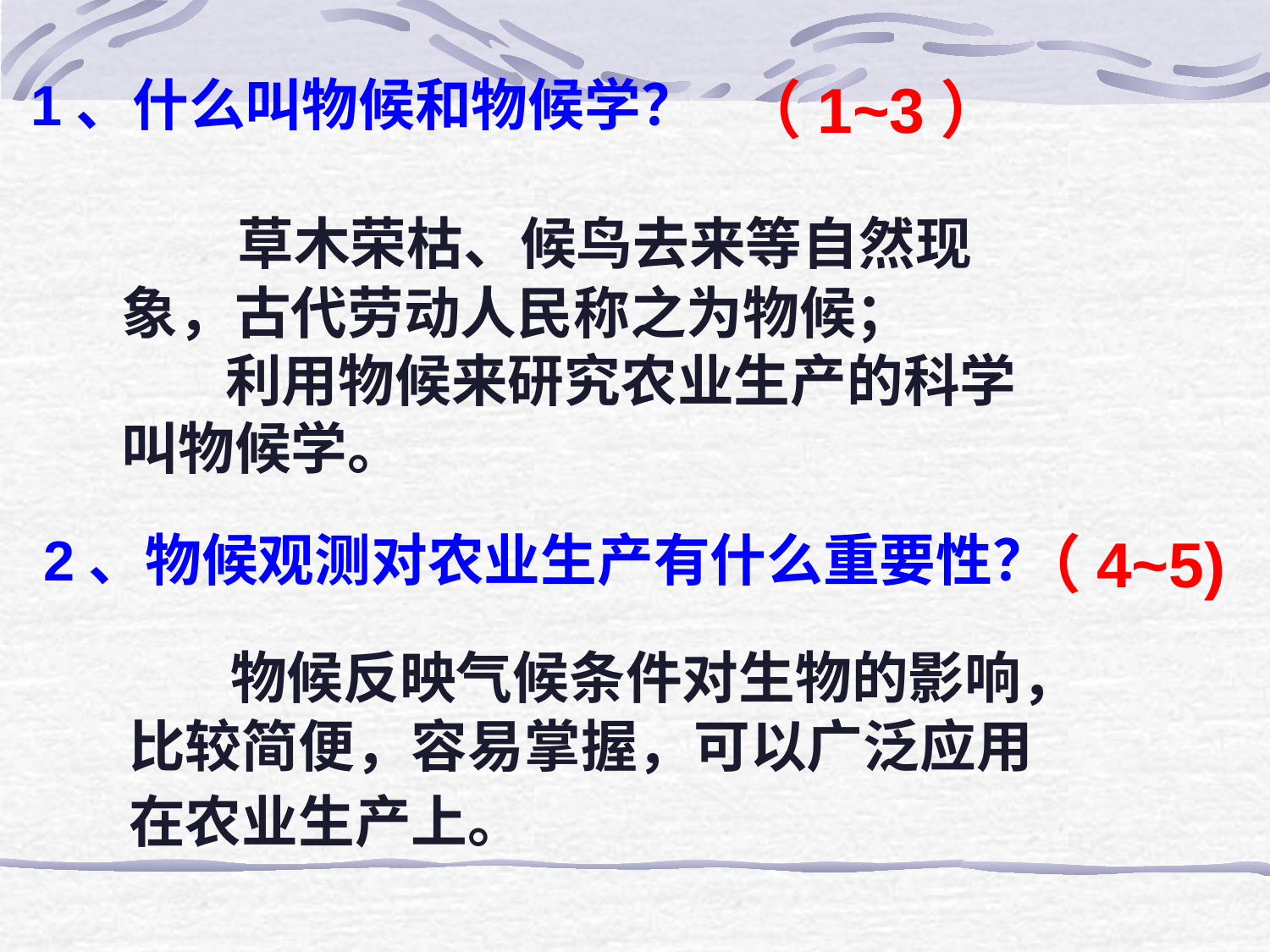

1、什么叫物候和物候学？
（1~3）

       草木荣枯、候鸟去来等自然现
象，古代劳动人民称之为物候；
       利用物候来研究农业生产的科学
叫物候学。
2、物候观测对农业生产有什么重要性？
（4~5)
      物候反映气候条件对生物的影响，
比较简便，容易掌握，可以广泛应用
在农业生产上。